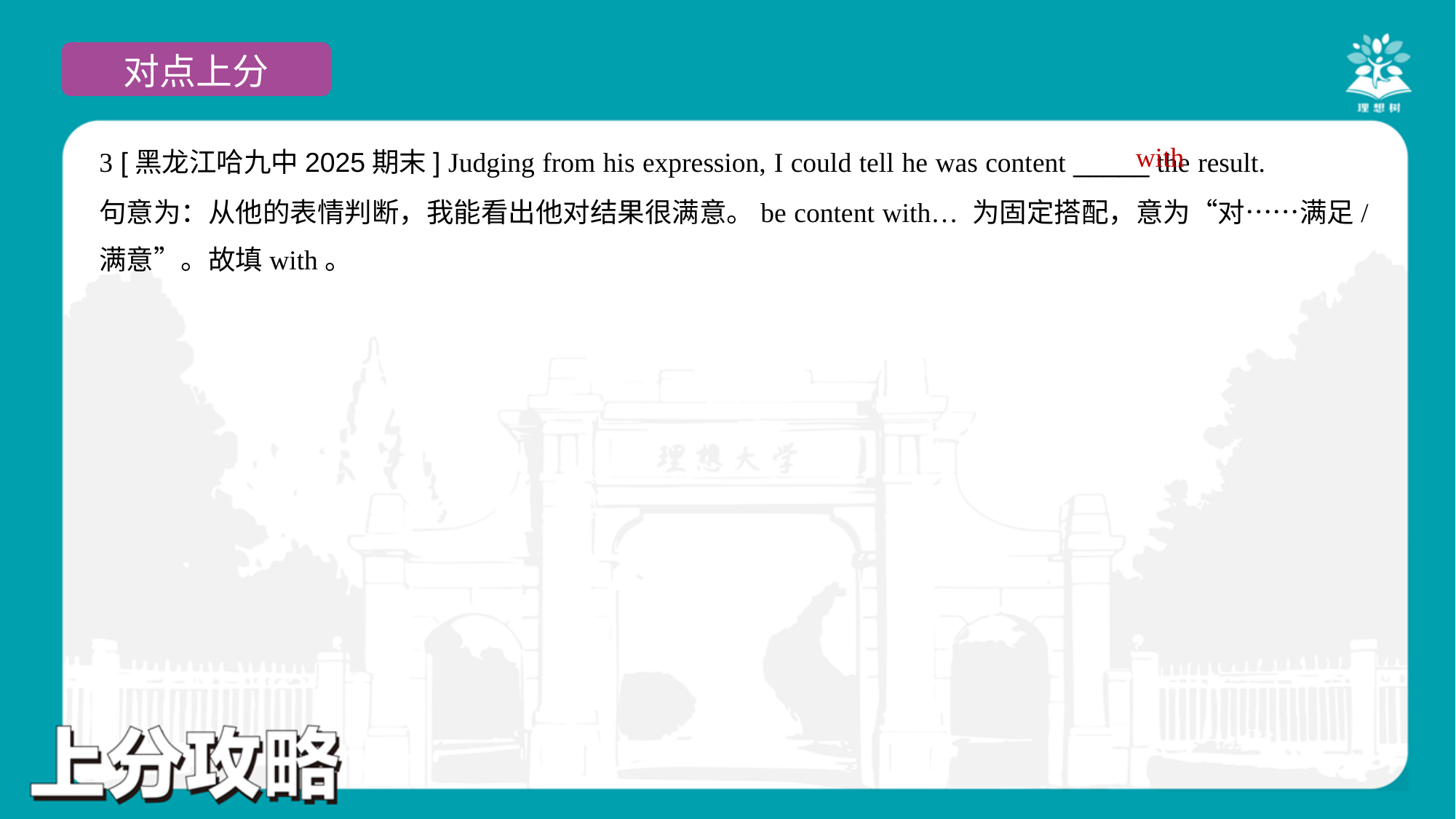

with
3 [黑龙江哈九中2025期末] Judging from his expression, I could tell he was content _____ the result.
句意为：从他的表情判断，我能看出他对结果很满意。be content with… 为固定搭配，意为“对……满足/
满意”。故填with。